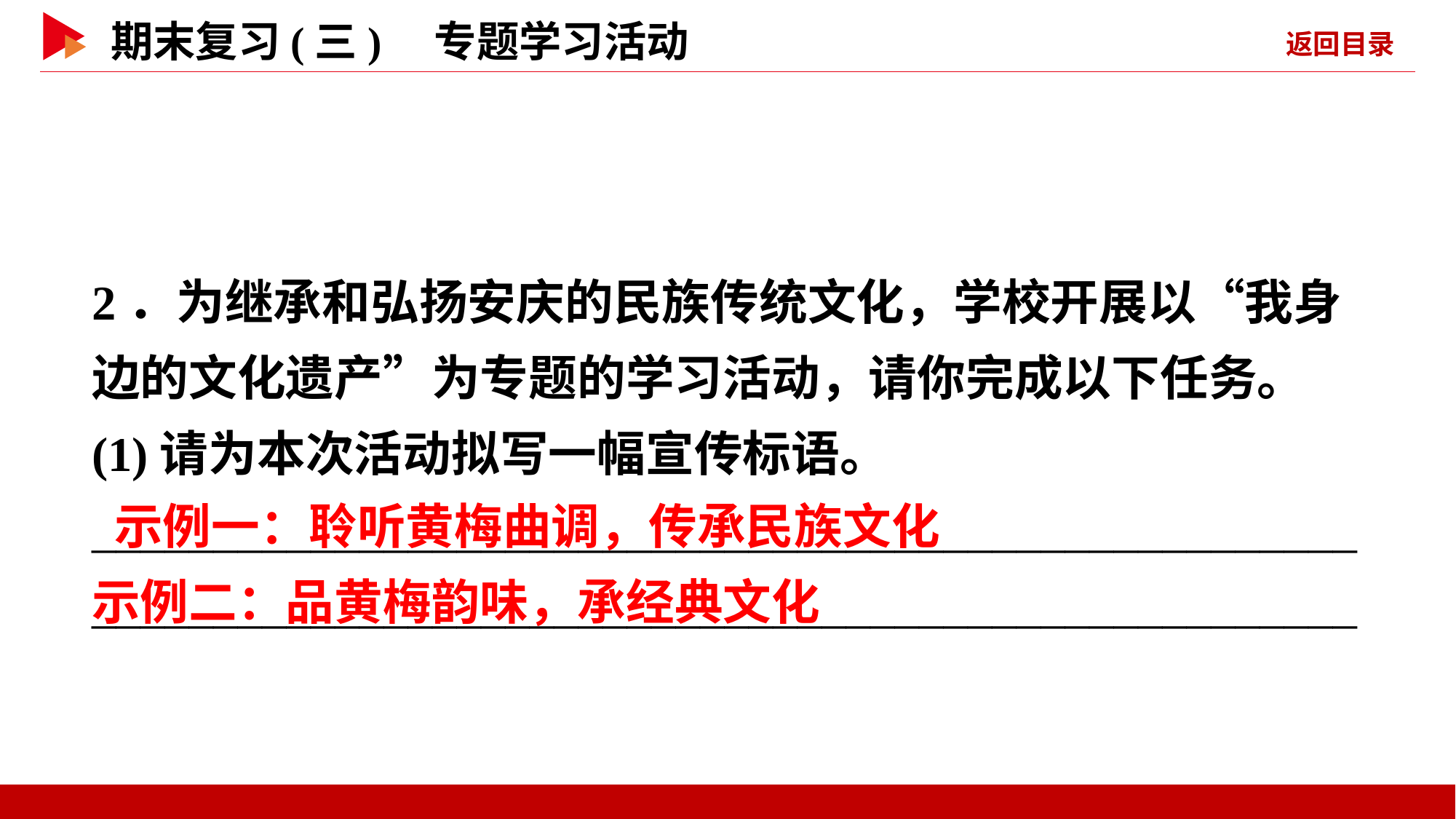

2．为继承和弘扬安庆的民族传统文化，学校开展以“我身边的文化遗产”为专题的学习活动，请你完成以下任务。
(1)请为本次活动拟写一幅宣传标语。
________________________________________________________________________________________________________
 示例一：聆听黄梅曲调，传承民族文化
示例二：品黄梅韵味，承经典文化